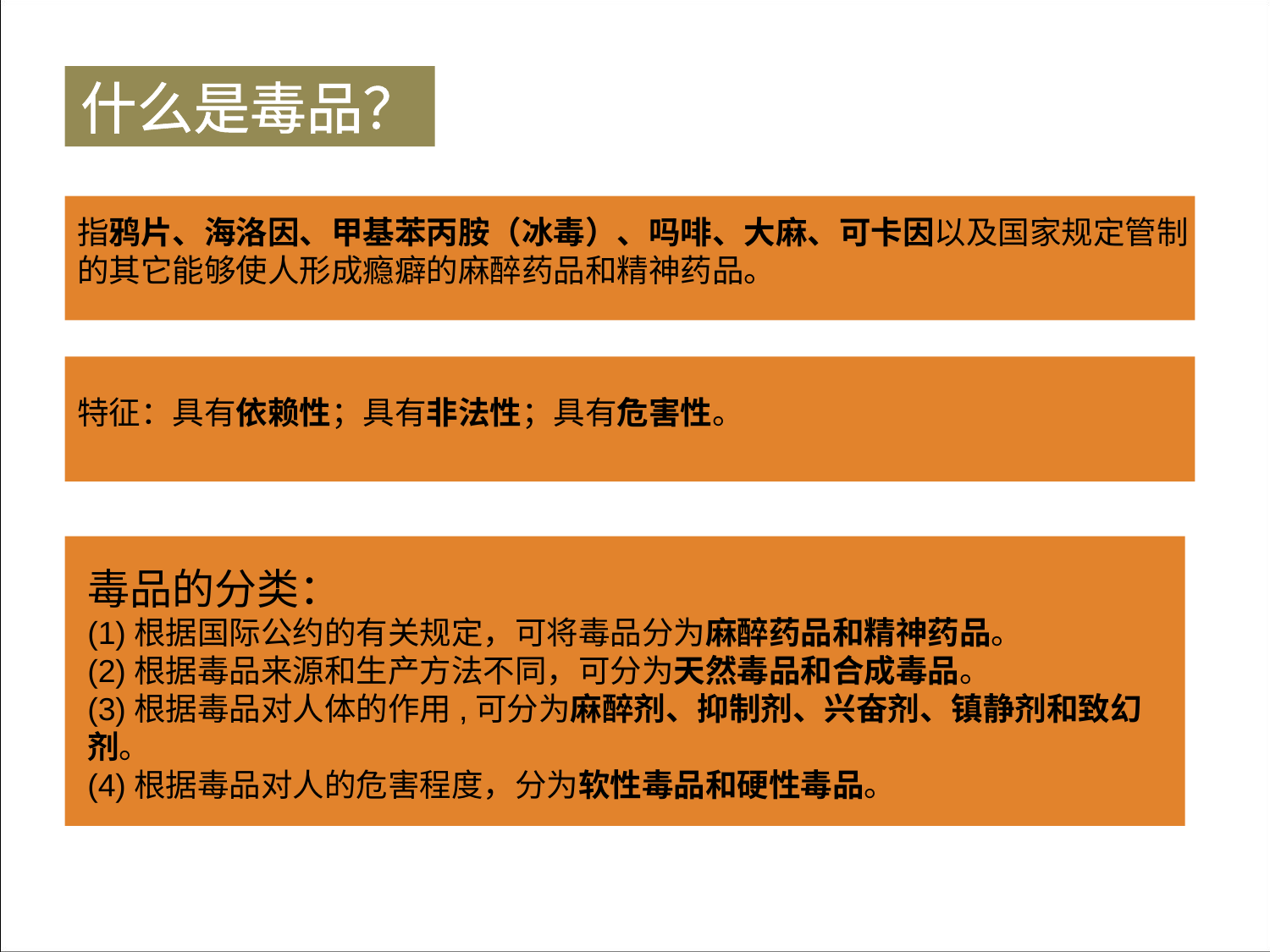

什么是毒品？

指鸦片、海洛因、甲基苯丙胺（冰毒）、吗啡、大麻、可卡因以及国家规定管制的其它能够使人形成瘾癖的麻醉药品和精神药品。
点击添加文本
特征：具有依赖性；具有非法性；具有危害性。
点击添加文本
毒品的分类：
(1)根据国际公约的有关规定，可将毒品分为麻醉药品和精神药品。
(2)根据毒品来源和生产方法不同，可分为天然毒品和合成毒品。
(3)根据毒品对人体的作用,可分为麻醉剂、抑制剂、兴奋剂、镇静剂和致幻剂。
(4)根据毒品对人的危害程度，分为软性毒品和硬性毒品。

点击添加文本
点击添加文本